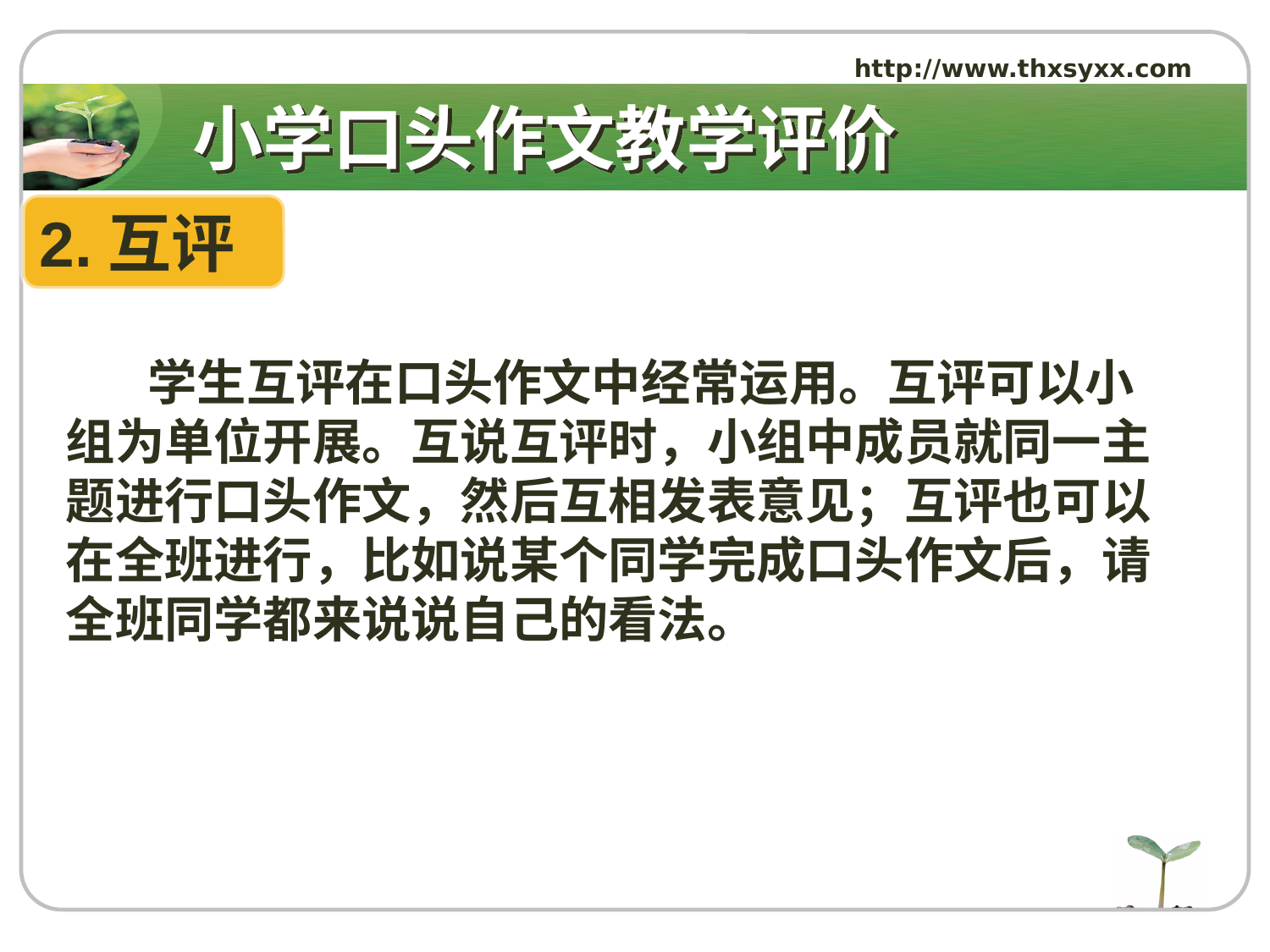

http://www.thxsyxx.com
# 小学口头作文教学评价
2.互评
         学生互评在口头作文中经常运用。互评可以小组为单位开展。互说互评时，小组中成员就同一主题进行口头作文，然后互相发表意见；互评也可以在全班进行，比如说某个同学完成口头作文后，请全班同学都来说说自己的看法。